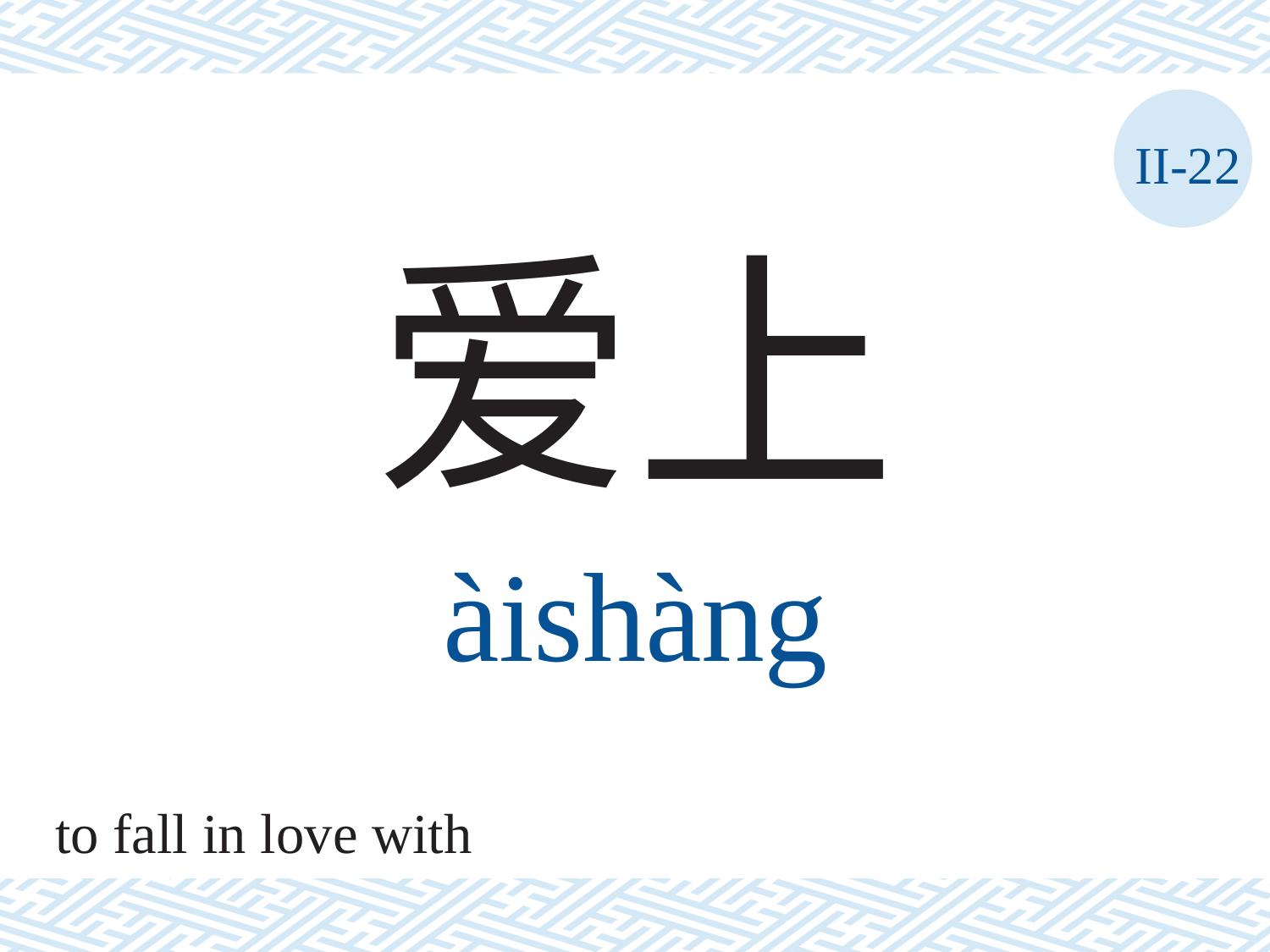

II-22
爱上
àishàng
to fall in love with